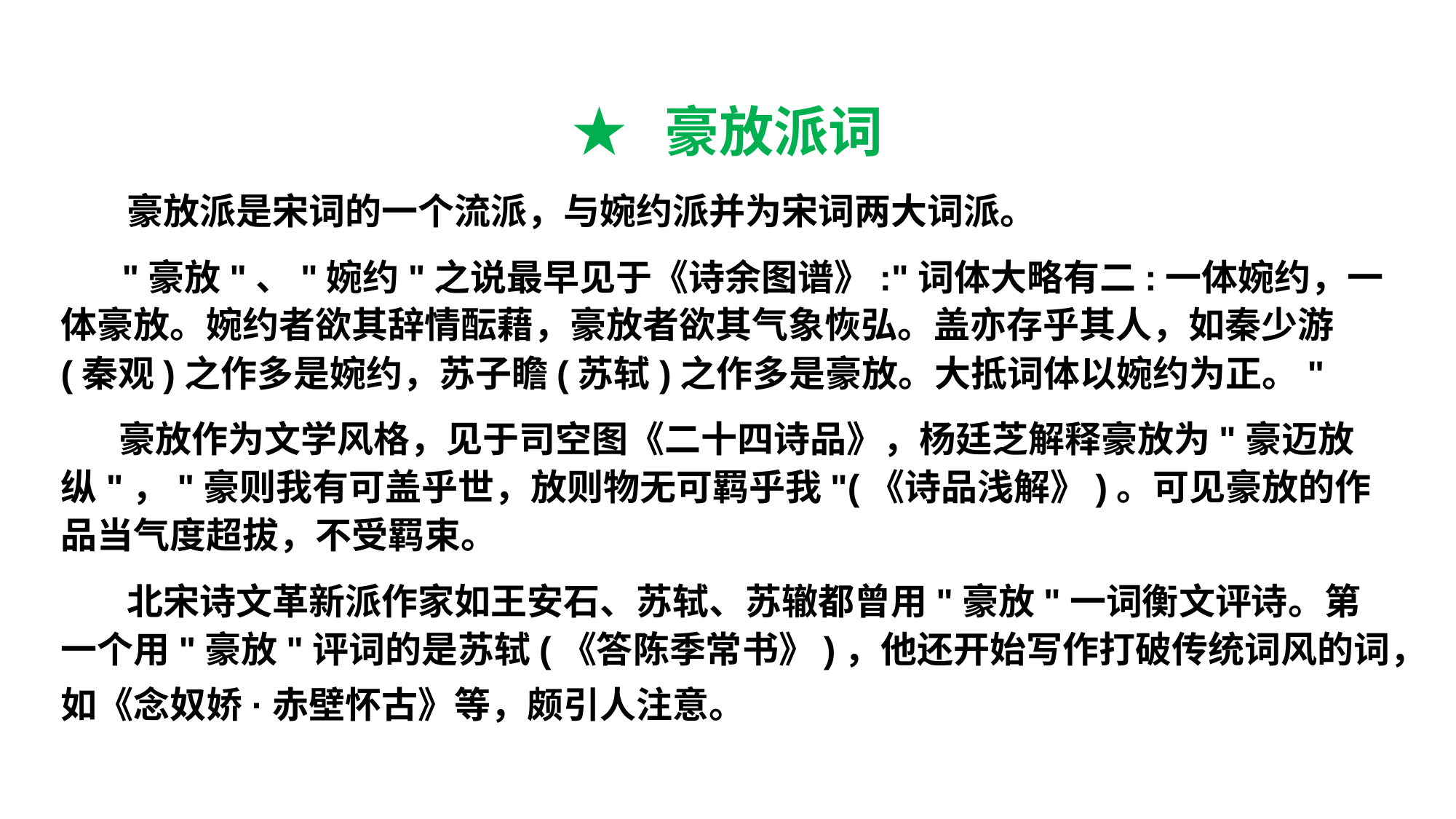

★  豪放派词
       豪放派是宋词的一个流派，与婉约派并为宋词两大词派。
      "豪放"、"婉约"之说最早见于《诗余图谱》:"词体大略有二:一体婉约，一体豪放。婉约者欲其辞情酝藉，豪放者欲其气象恢弘。盖亦存乎其人，如秦少游(秦观)之作多是婉约，苏子瞻(苏轼)之作多是豪放。大抵词体以婉约为正。"
      豪放作为文学风格，见于司空图《二十四诗品》，杨廷芝解释豪放为"豪迈放纵"，"豪则我有可盖乎世，放则物无可羁乎我"(《诗品浅解》)。可见豪放的作品当气度超拔，不受羁束。
       北宋诗文革新派作家如王安石、苏轼、苏辙都曾用"豪放"一词衡文评诗。第一个用"豪放"评词的是苏轼(《答陈季常书》)，他还开始写作打破传统词风的词，如《念奴娇·赤壁怀古》等，颇引人注意。